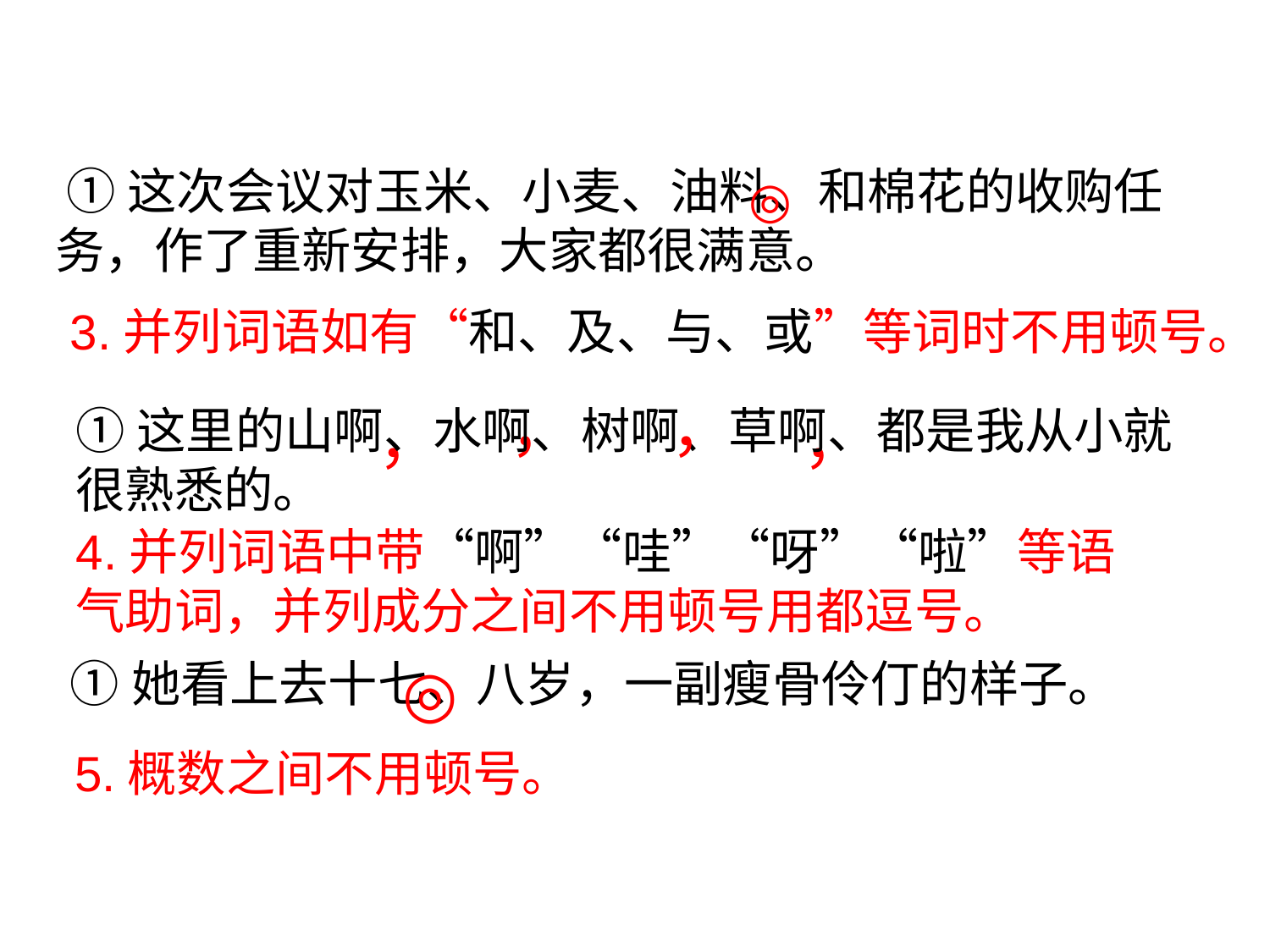

#
 ①这次会议对玉米、小麦、油料、和棉花的收购任务，作了重新安排，大家都很满意。

◎
3.并列词语如有“和、及、与、或”等词时不用顿号。
，
，
①这里的山啊、水啊、树啊、草啊、都是我从小就很熟悉的。
，
，
4.并列词语中带“啊”“哇”“呀”“啦”等语气助词，并列成分之间不用顿号用都逗号。
①她看上去十七、八岁，一副瘦骨伶仃的样子。
◎
5.概数之间不用顿号。